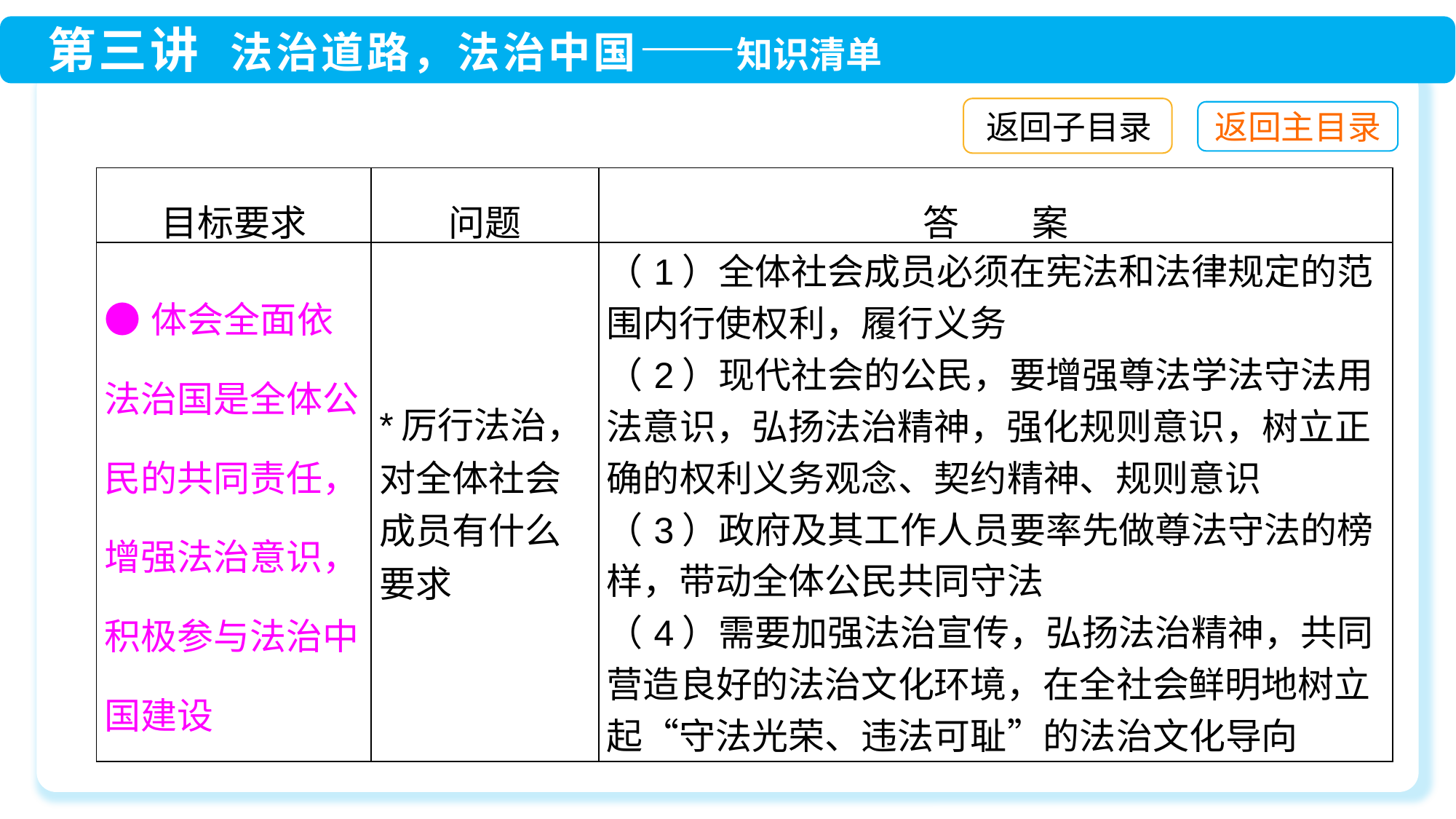

返回子目录
| 目标要求 | 问题 | 答　　案 |
| --- | --- | --- |
| ●体会全面依法治国是全体公民的共同责任，增强法治意识，积极参与法治中国建设 | \*厉行法治，对全体社会成员有什么要求 | （1）全体社会成员必须在宪法和法律规定的范围内行使权利，履行义务 （2）现代社会的公民，要增强尊法学法守法用法意识，弘扬法治精神，强化规则意识，树立正确的权利义务观念、契约精神、规则意识 （3）政府及其工作人员要率先做尊法守法的榜样，带动全体公民共同守法 （4）需要加强法治宣传，弘扬法治精神，共同营造良好的法治文化环境，在全社会鲜明地树立起“守法光荣、违法可耻”的法治文化导向 |